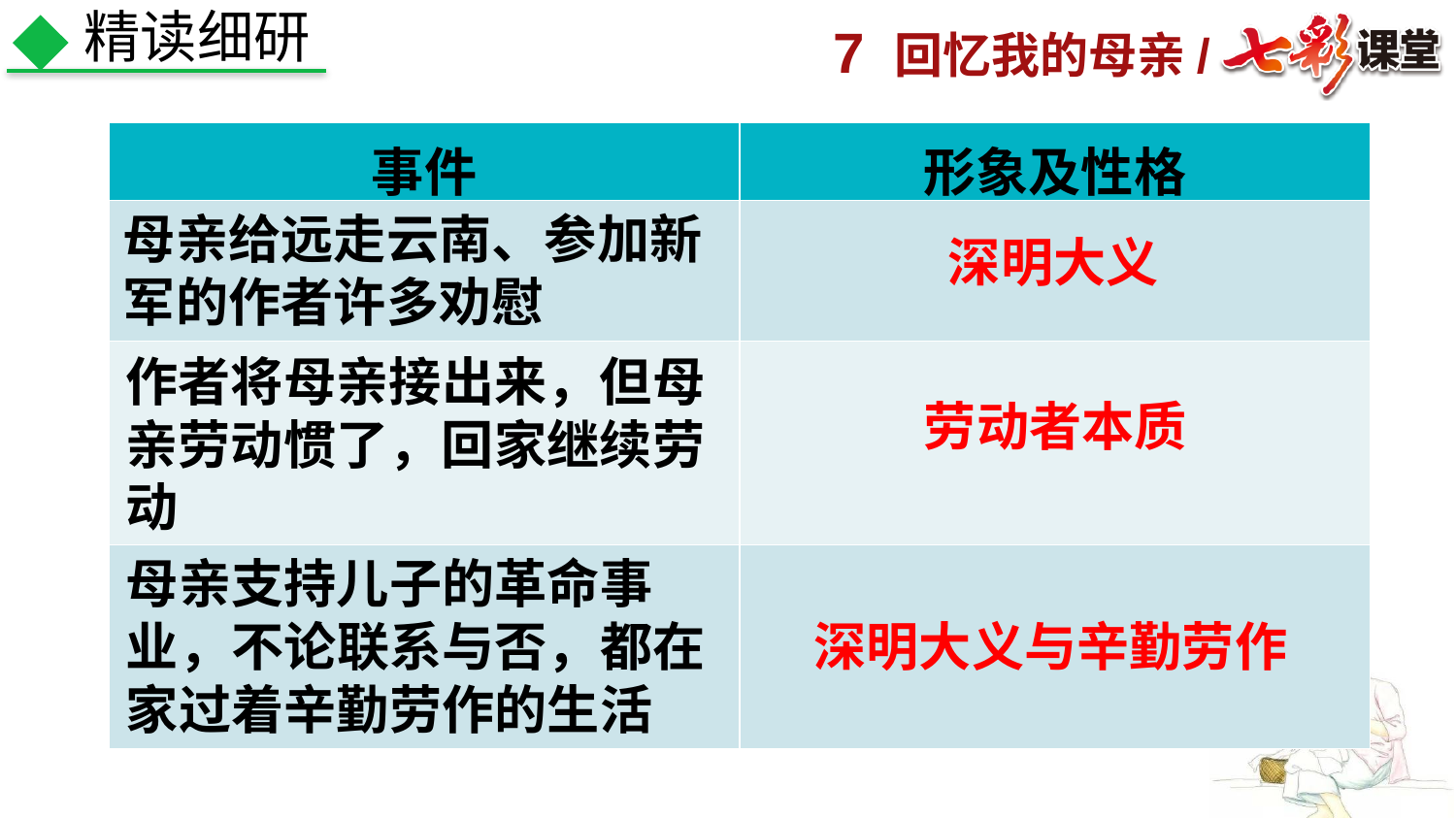

精读细研

| 事件 | 形象及性格 |
| --- | --- |
|  |  |
|  |  |
|  |  |
母亲给远走云南、参加新军的作者许多劝慰
深明大义
作者将母亲接出来，但母亲劳动惯了，回家继续劳动
劳动者本质
母亲支持儿子的革命事业，不论联系与否，都在家过着辛勤劳作的生活
深明大义与辛勤劳作